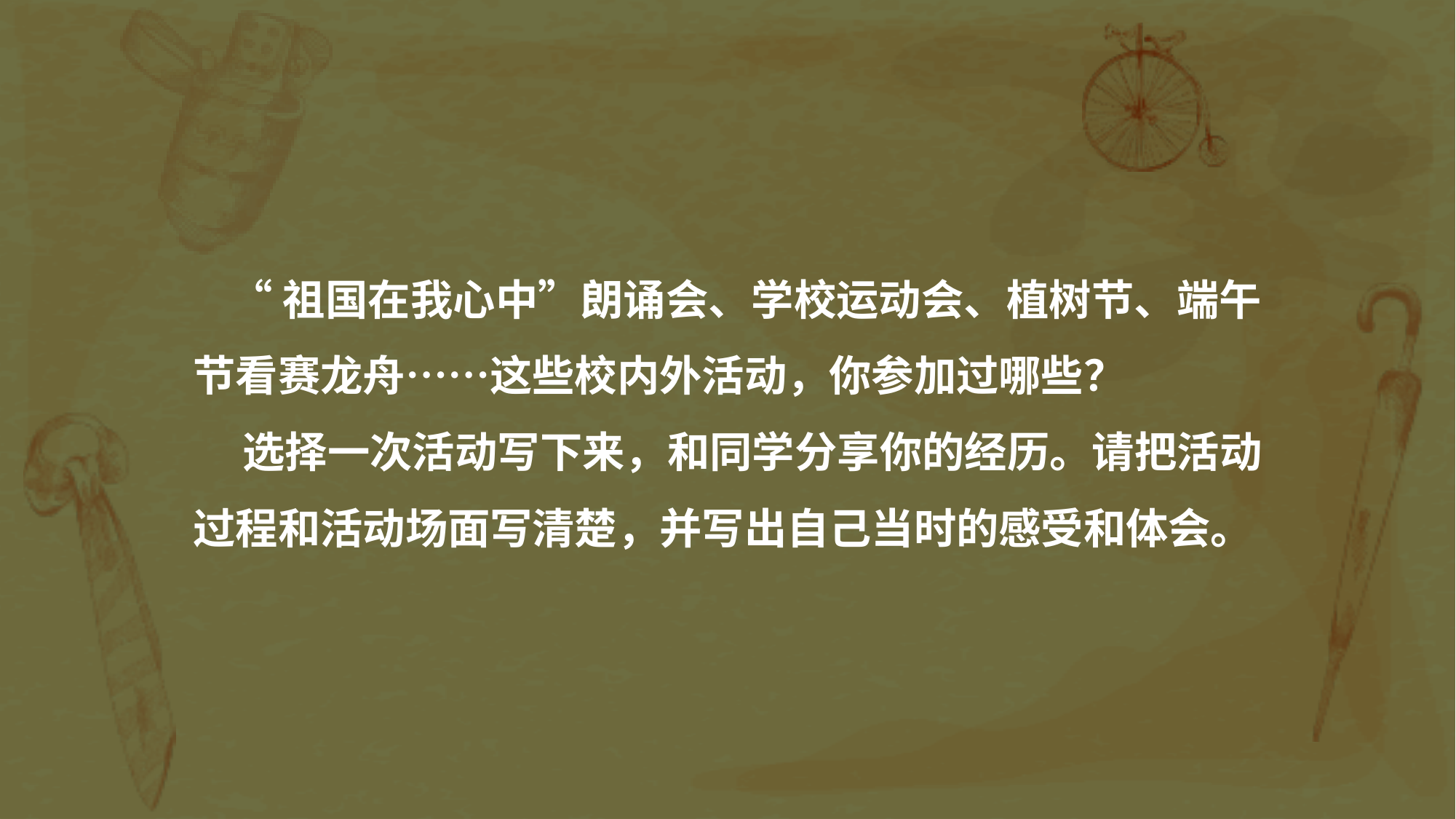

“祖国在我心中”朗诵会、学校运动会、植树节、端午节看赛龙舟……这些校内外活动，你参加过哪些？
    选择一次活动写下来，和同学分享你的经历。请把活动过程和活动场面写清楚，并写出自己当时的感受和体会。